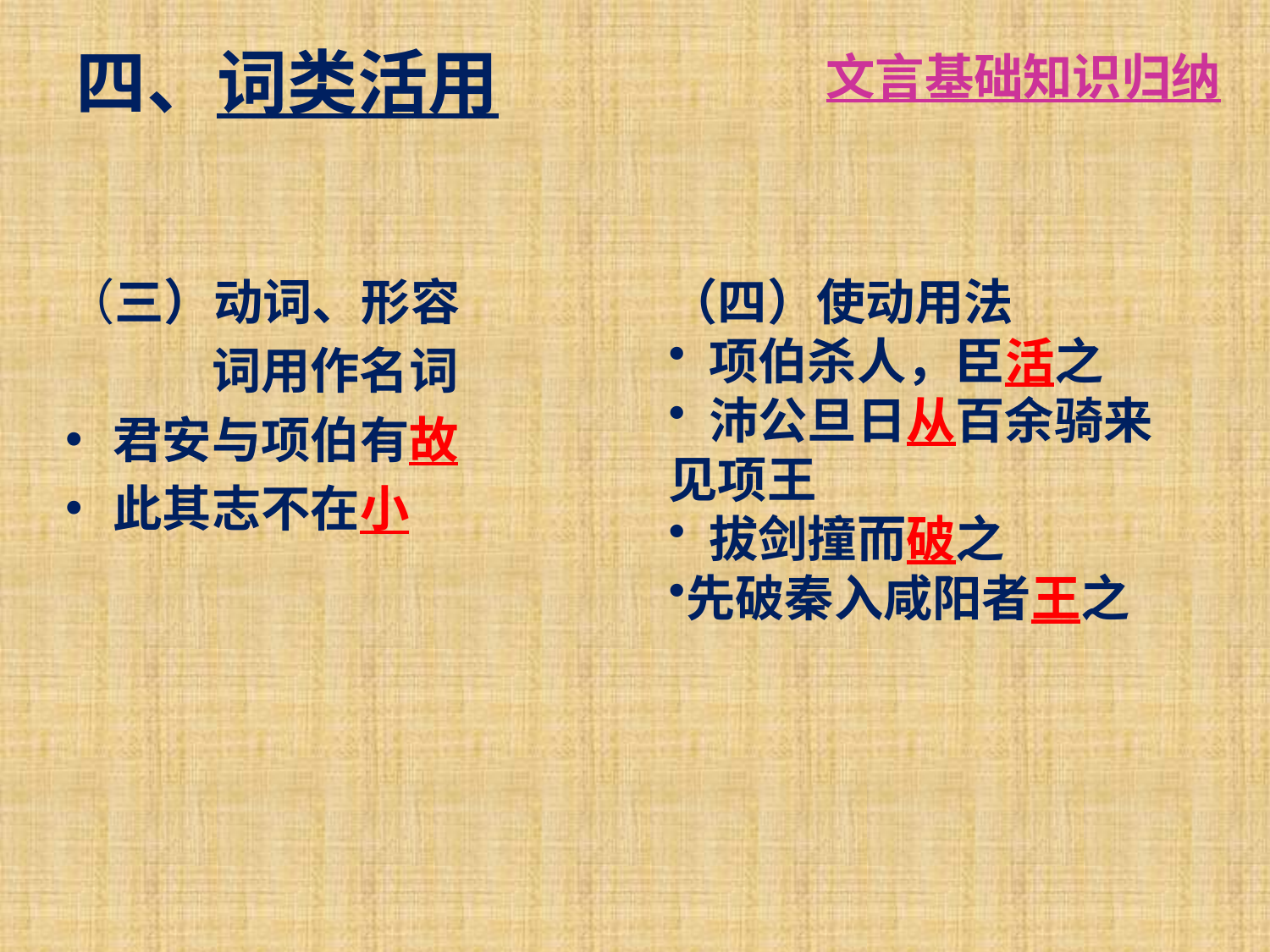

四、词类活用
文言基础知识归纳

（三）动词、形容
            词用作名词
君安与项伯有故
此其志不在小
（四）使动用法
 项伯杀人，臣活之
 沛公旦日从百余骑来    见项王
 拔剑撞而破之
先破秦入咸阳者王之